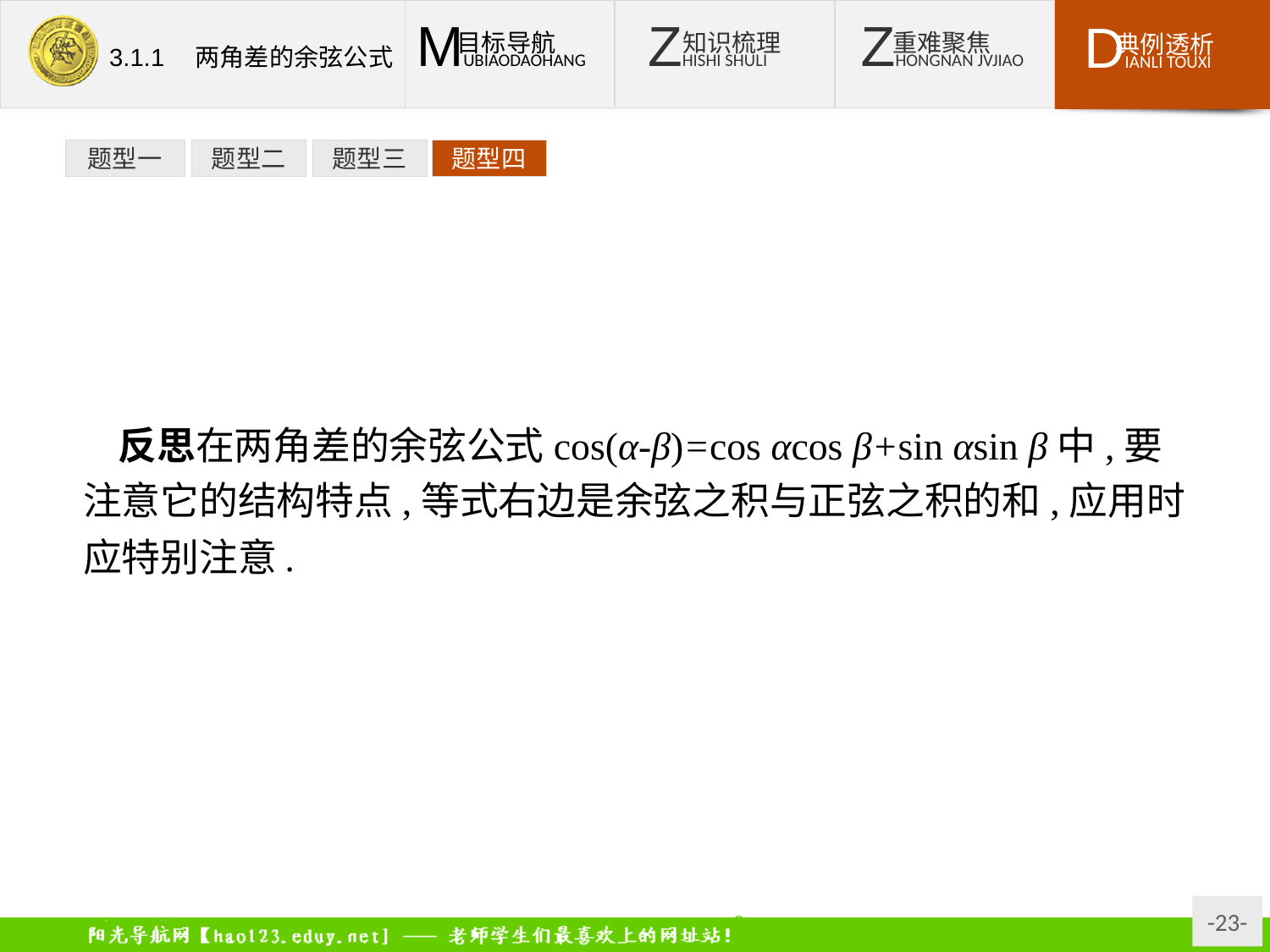

题型一
题型二
题型三
题型四
反思在两角差的余弦公式cos(α-β)=cos αcos β+sin αsin β中,要注意它的结构特点,等式右边是余弦之积与正弦之积的和,应用时应特别注意.